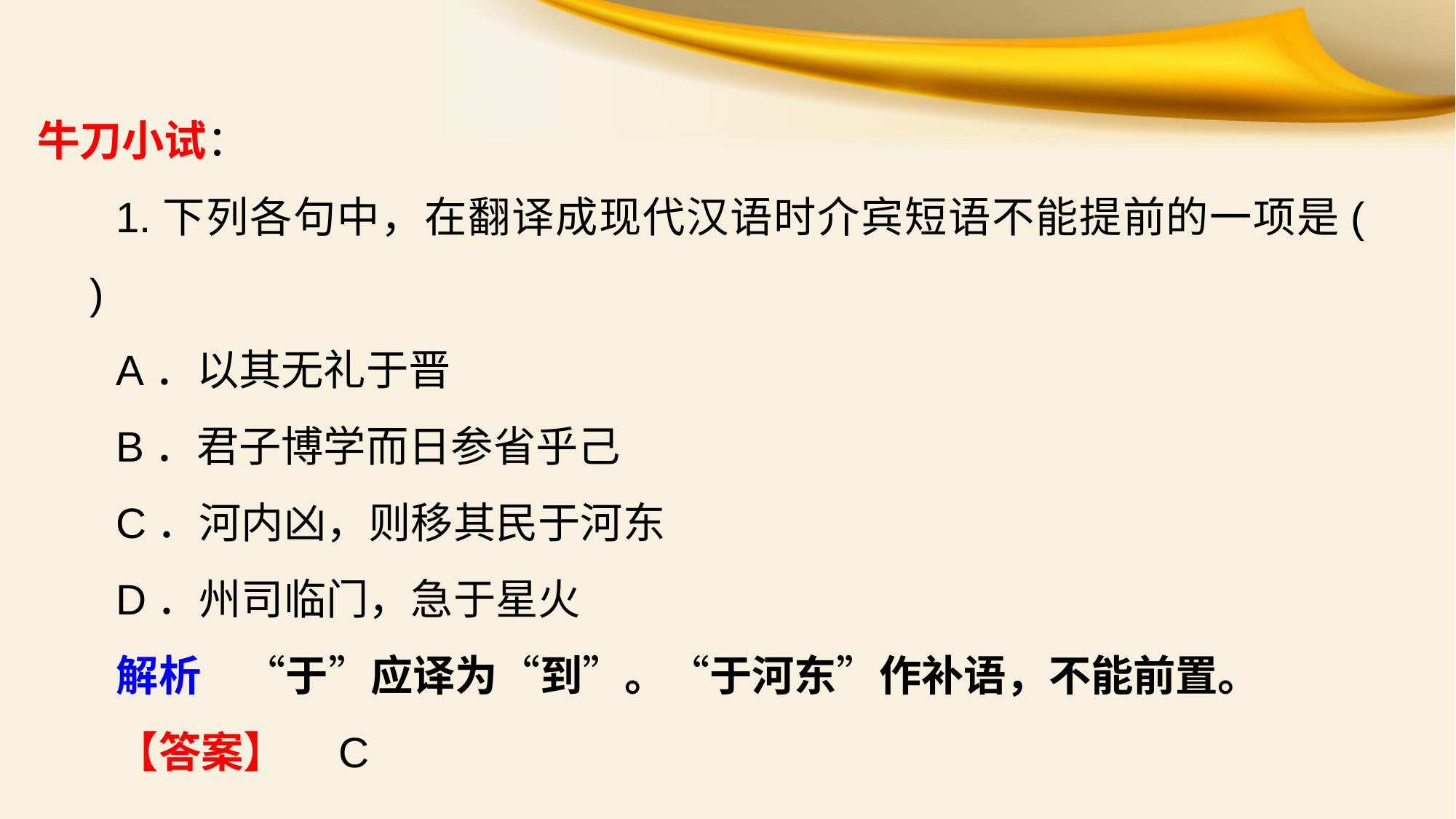

牛刀小试：
1.下列各句中，在翻译成现代汉语时介宾短语不能提前的一项是(　　)
A．以其无礼于晋
B．君子博学而日参省乎己
C．河内凶，则移其民于河东
D．州司临门，急于星火
解析　“于”应译为“到”。“于河东”作补语，不能前置。
【答案】　C